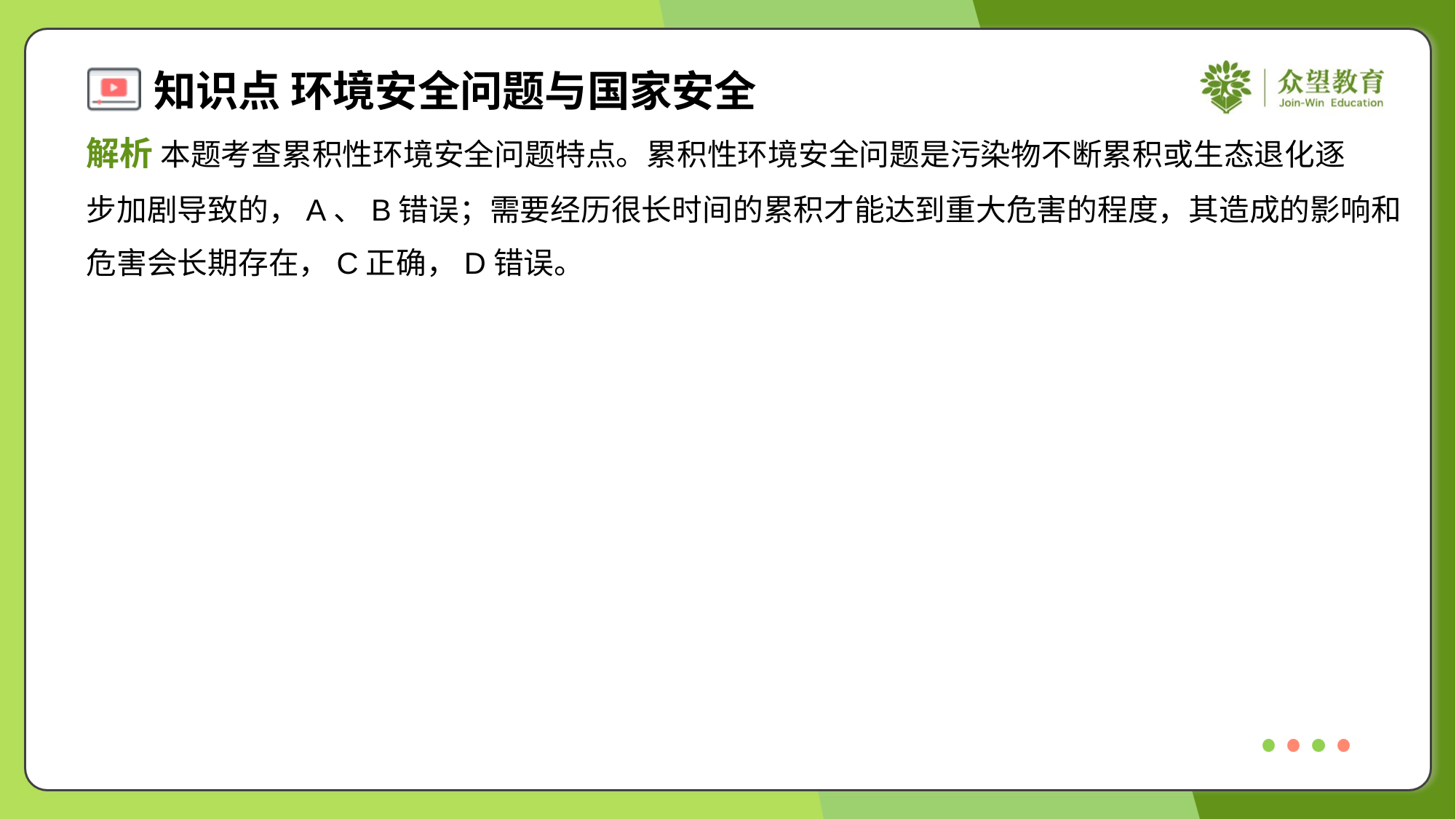

解析 本题考查累积性环境安全问题特点。累积性环境安全问题是污染物不断累积或生态退化逐
步加剧导致的，A、B错误；需要经历很长时间的累积才能达到重大危害的程度，其造成的影响和
危害会长期存在，C正确，D错误。